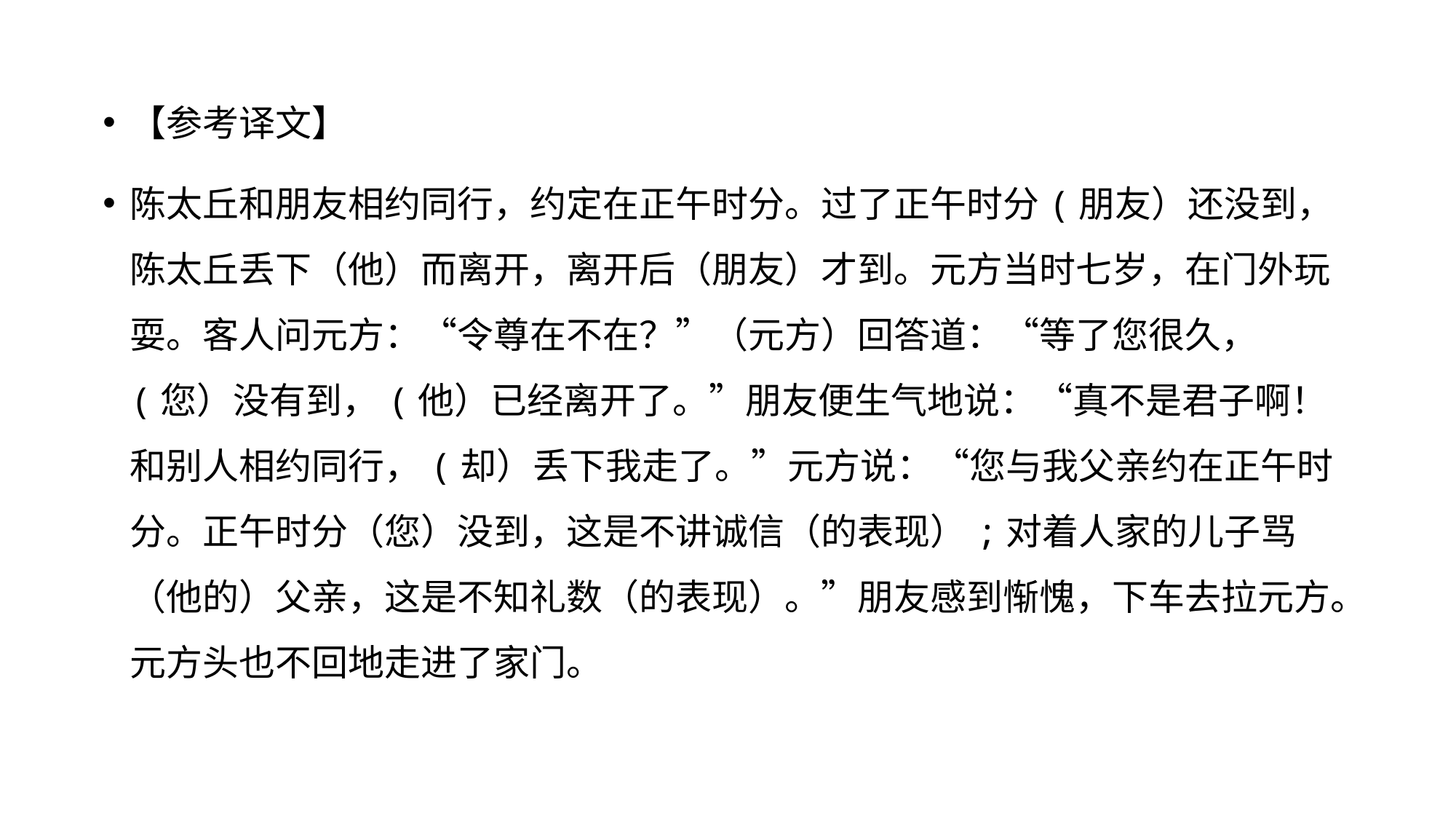

【参考译文】
陈太丘和朋友相约同行，约定在正午时分。过了正午时分(朋友）还没到，陈太丘丢下（他）而离开，离开后（朋友）才到。元方当时七岁，在门外玩耍。客人问元方：“令尊在不在？”（元方）回答道：“等了您很久，(您）没有到，(他）已经离开了。”朋友便生气地说：“真不是君子啊！和别人相约同行，(却）丢下我走了。”元方说：“您与我父亲约在正午时分。正午时分（您）没到，这是不讲诚信（的表现）;对着人家的儿子骂（他的）父亲，这是不知礼数（的表现）。”朋友感到惭愧，下车去拉元方。元方头也不回地走进了家门。